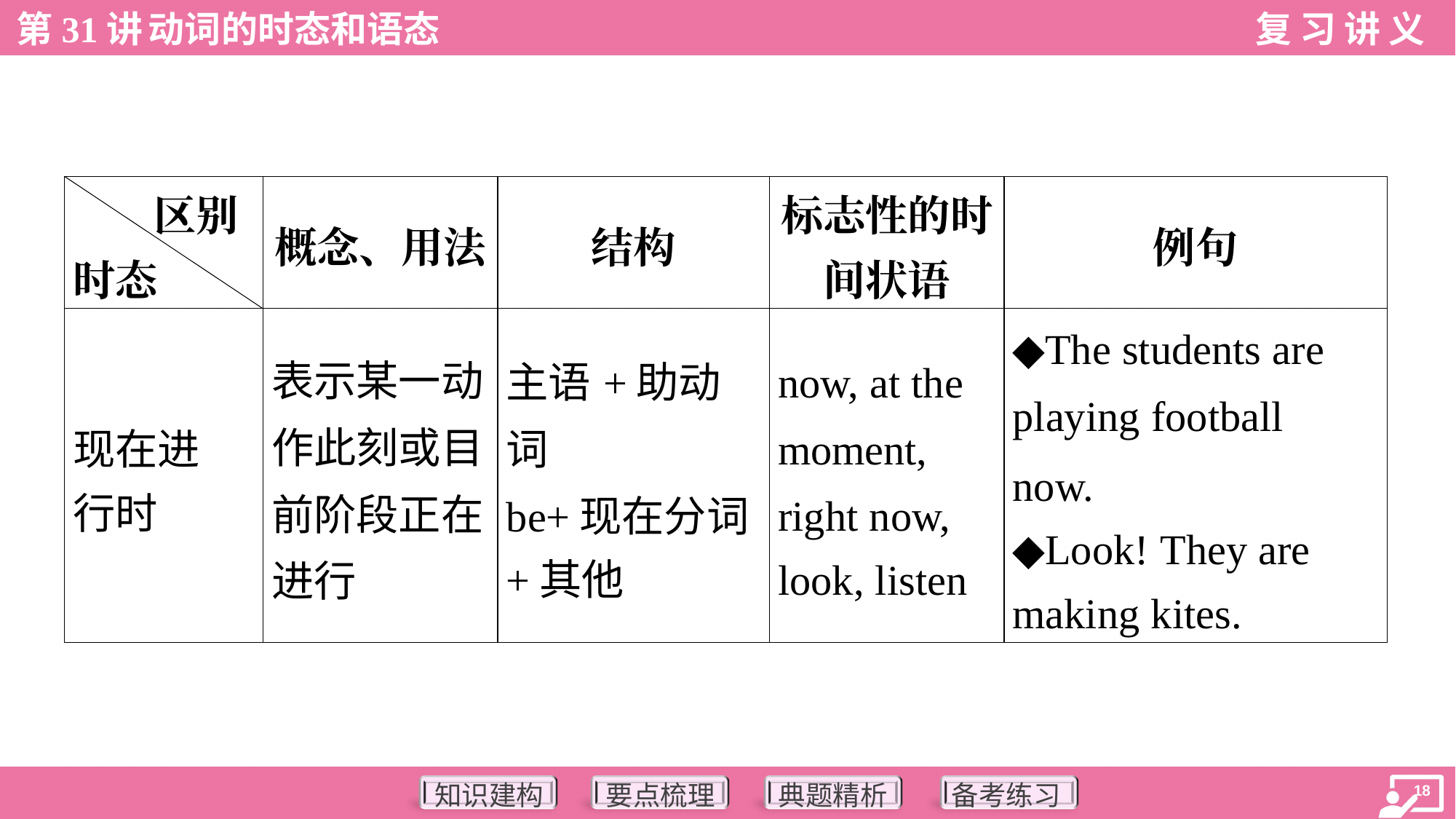

| 区别 时态 | 概念、用法 | 结构 | 标志性的时 间状语 | 例句 |
| --- | --- | --- | --- | --- |
| 现在进 行时 | 表示某一动作此刻或目前阶段正在进行 | 主语+助动词 be+现在分词 +其他 | now, at the moment, right now, look, listen | ◆The students are playing football now. ◆Look! They are making kites. |